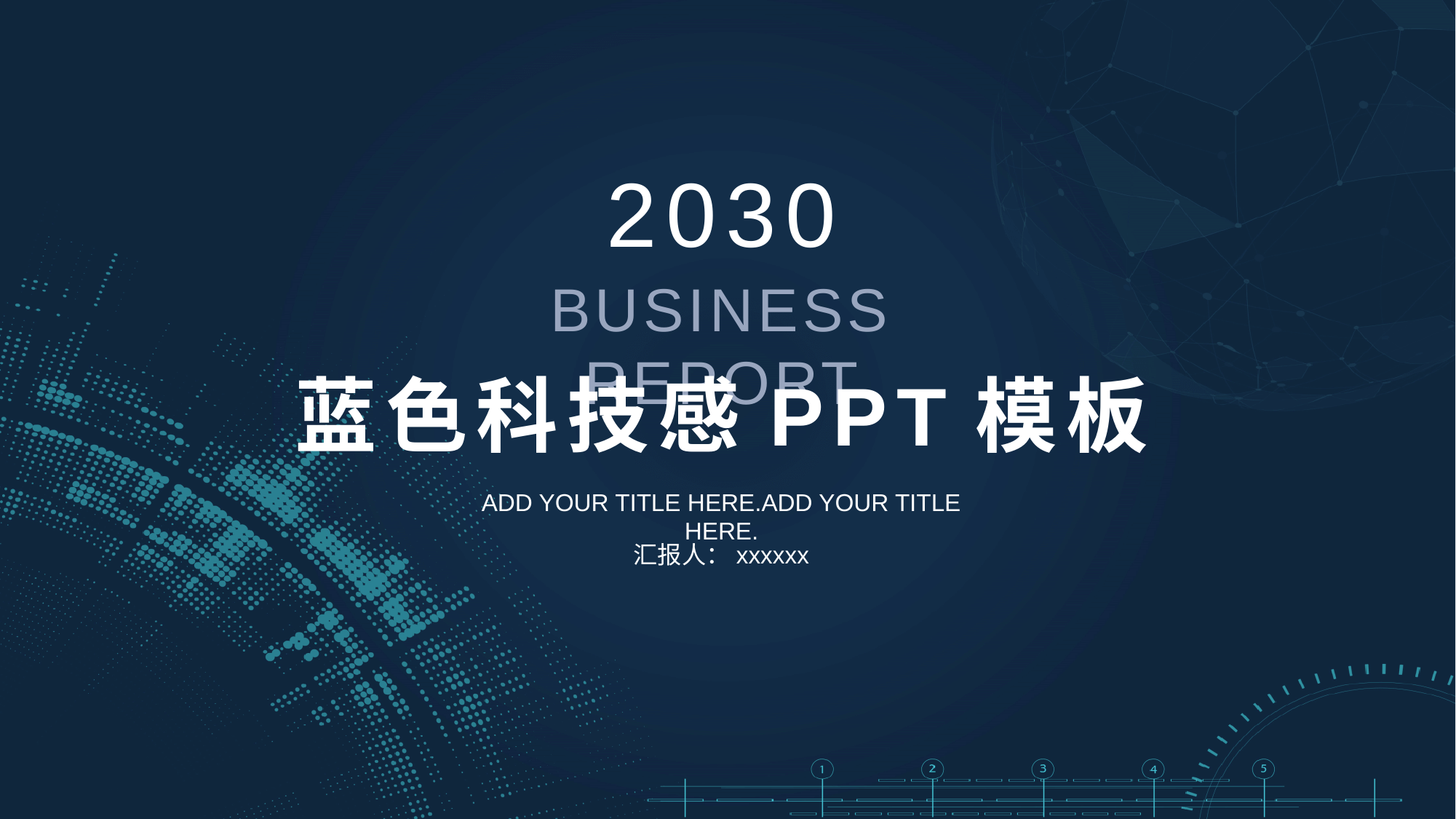

2030
BUSINESS REPORT
蓝色科技感PPT模板
ADD YOUR TITLE HERE.ADD YOUR TITLE HERE.
汇报人：xxxxxx